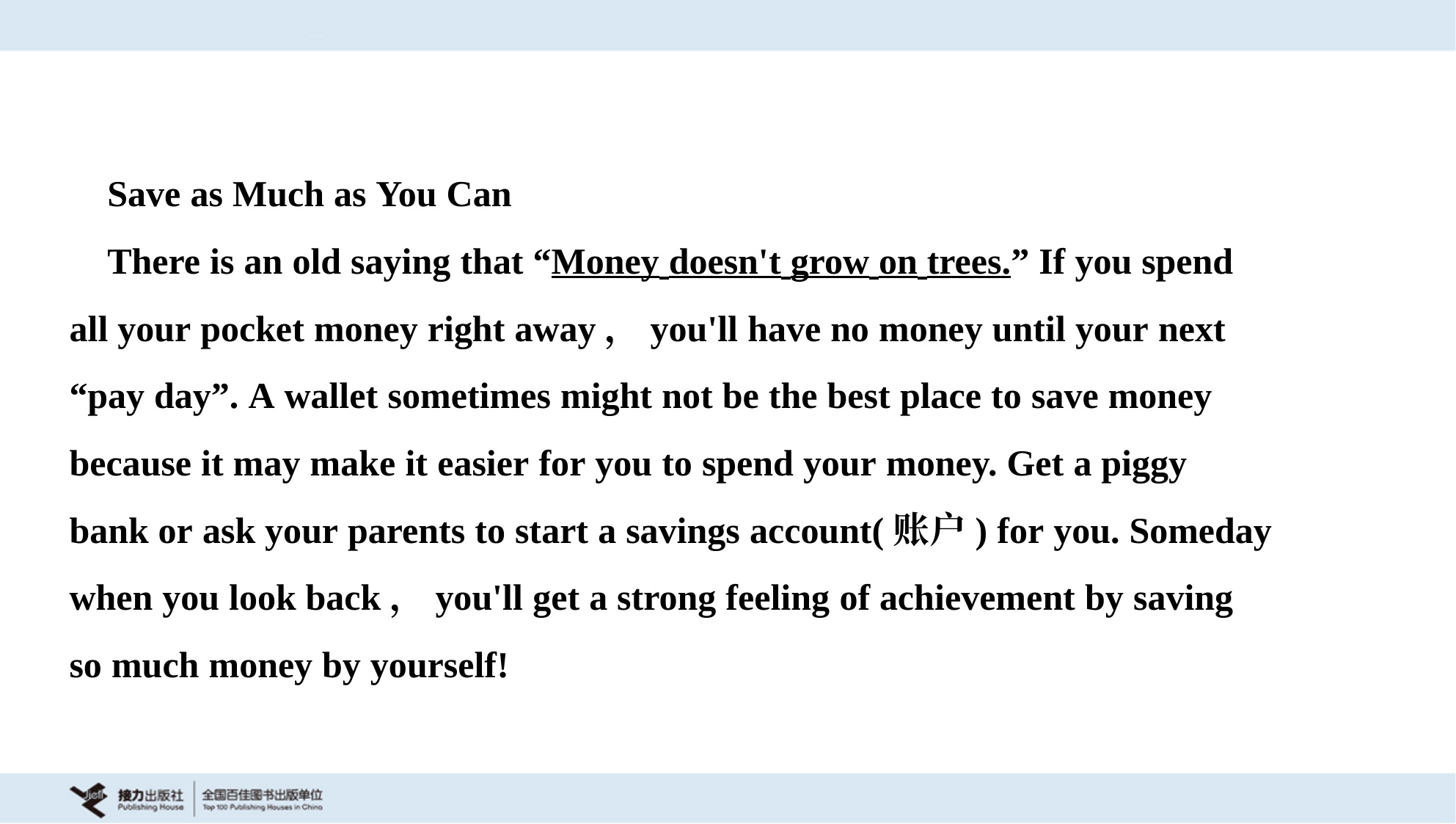

Save as Much as You Can
    There is an old saying that “Money doesn't grow on trees.” If you spend
all your pocket money right away，you'll have no money until your next
“pay day”. A wallet sometimes might not be the best place to save money
because it may make it easier for you to spend your money. Get a piggy
bank or ask your parents to start a savings account(账户) for you. Someday
when you look back，you'll get a strong feeling of achievement by saving
so much money by yourself!